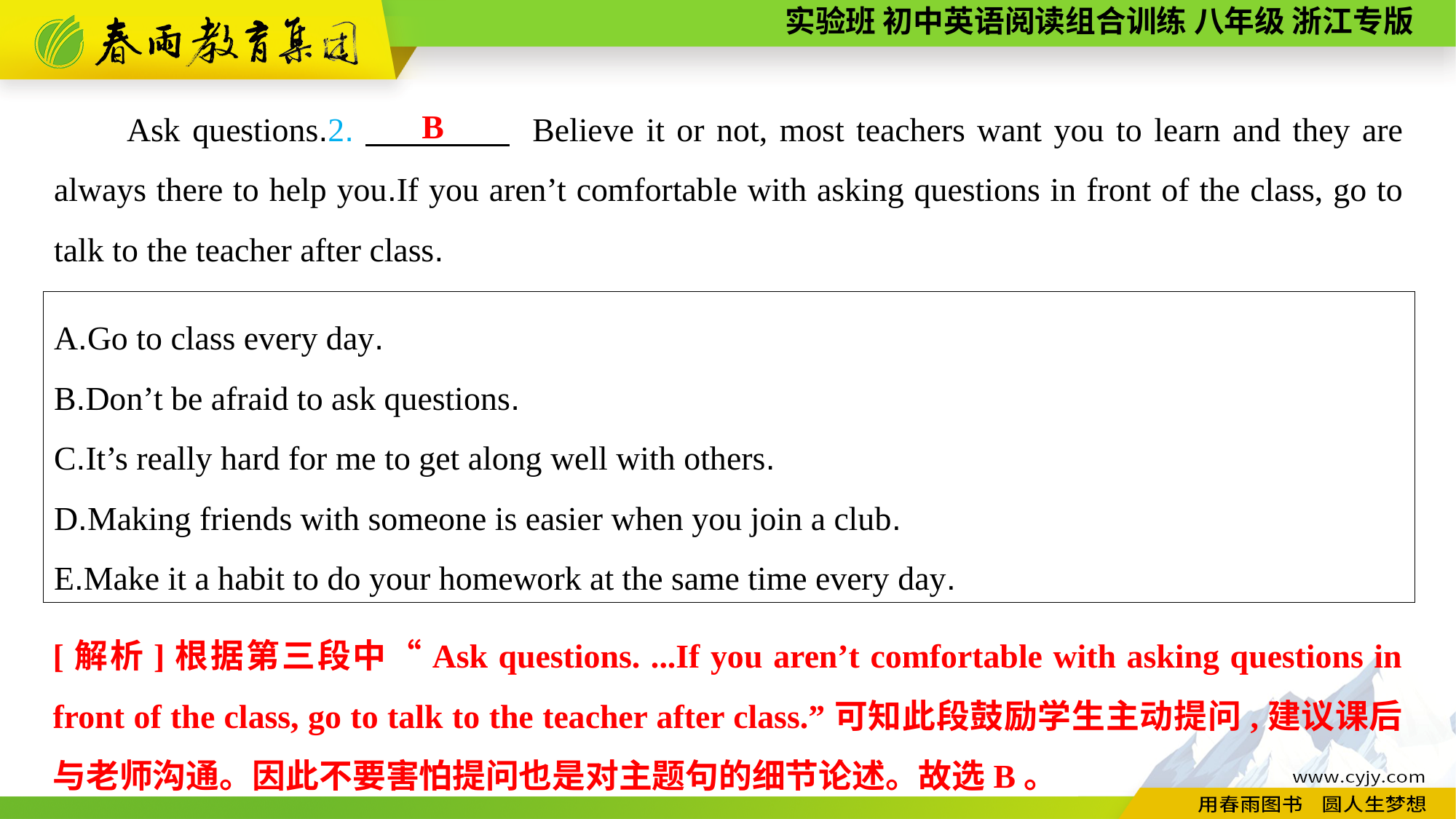

B
Ask questions.2.　　　　 Believe it or not, most teachers want you to learn and they are always there to help you.If you aren’t comfortable with asking questions in front of the class, go to talk to the teacher after class.
A.Go to class every day.
B.Don’t be afraid to ask questions.
C.It’s really hard for me to get along well with others.
D.Making friends with someone is easier when you join a club.
E.Make it a habit to do your homework at the same time every day.
[解析]根据第三段中“Ask questions. ...If you aren’t comfortable with asking questions in front of the class, go to talk to the teacher after class.”可知此段鼓励学生主动提问,建议课后与老师沟通。因此不要害怕提问也是对主题句的细节论述。故选B。